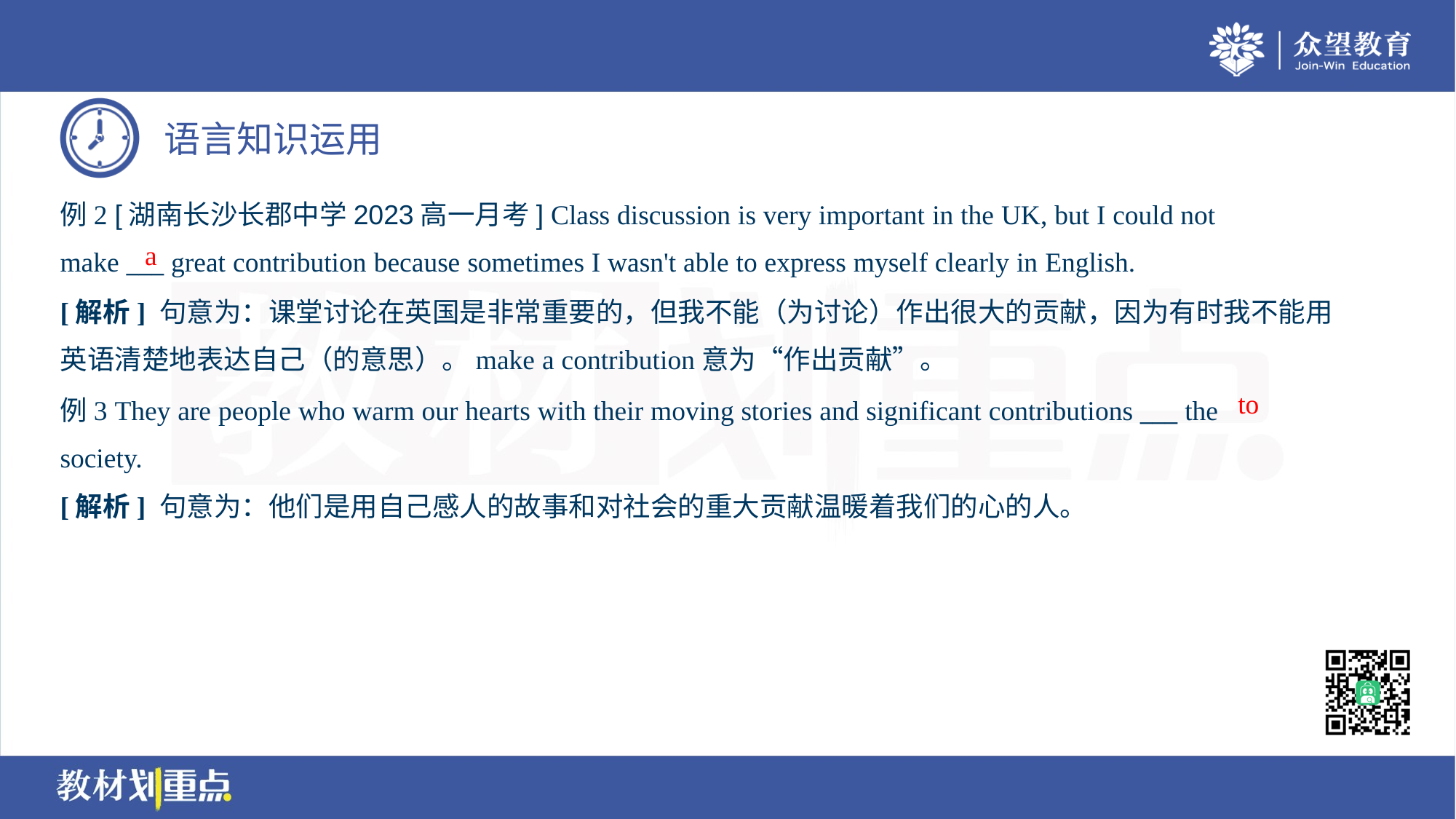

例2 [湖南长沙长郡中学2023高一月考] Class discussion is very important in the UK, but I could not
make ___ great contribution because sometimes I wasn't able to express myself clearly in English.
a
[解析] 句意为：课堂讨论在英国是非常重要的，但我不能（为讨论）作出很大的贡献，因为有时我不能用
英语清楚地表达自己（的意思）。make a contribution意为“作出贡献”。
to
例3 They are people who warm our hearts with their moving stories and significant contributions ___ the
society.
[解析] 句意为：他们是用自己感人的故事和对社会的重大贡献温暖着我们的心的人。